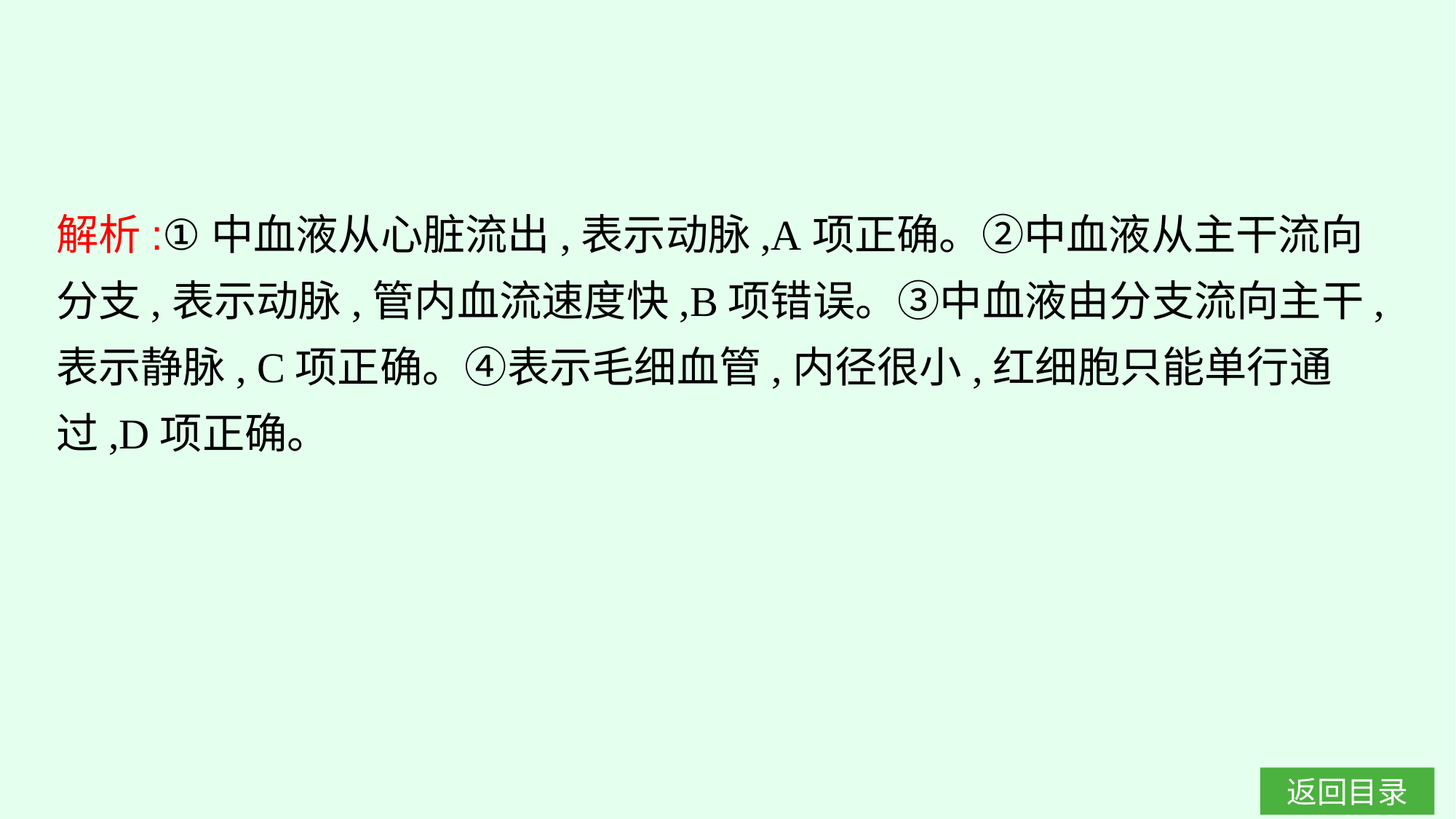

解析:①中血液从心脏流出,表示动脉,A项正确。②中血液从主干流向分支,表示动脉,管内血流速度快,B项错误。③中血液由分支流向主干,表示静脉, C项正确。④表示毛细血管,内径很小,红细胞只能单行通过,D项正确。